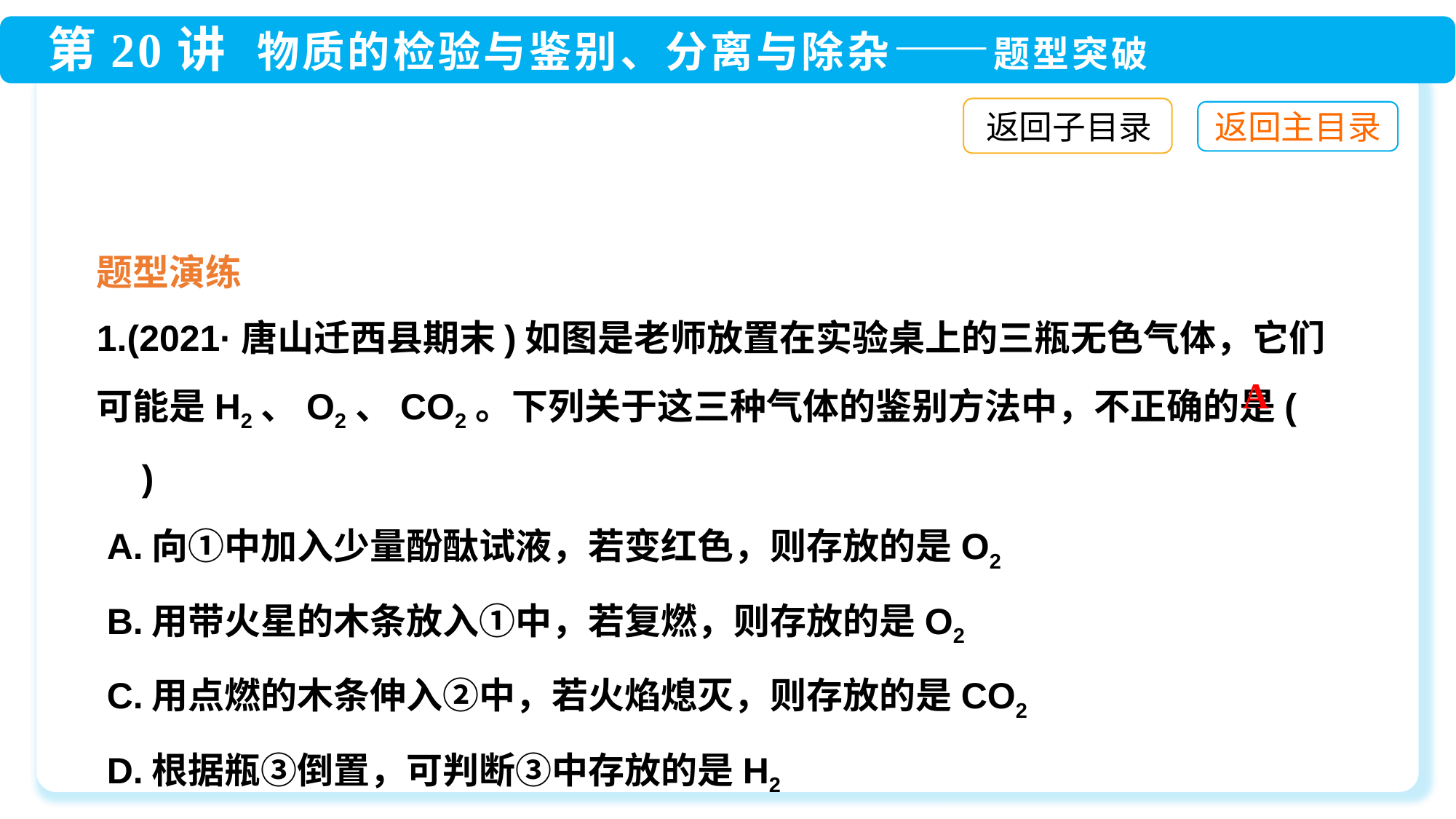

返回子目录
题型演练
1.(2021·唐山迁西县期末)如图是老师放置在实验桌上的三瓶无色气体，它们可能是H2、O2、CO2。下列关于这三种气体的鉴别方法中，不正确的是(　　)
 A.向①中加入少量酚酞试液，若变红色，则存放的是O2
 B.用带火星的木条放入①中，若复燃，则存放的是O2
 C.用点燃的木条伸入②中，若火焰熄灭，则存放的是CO2
 D.根据瓶③倒置，可判断③中存放的是H2
A